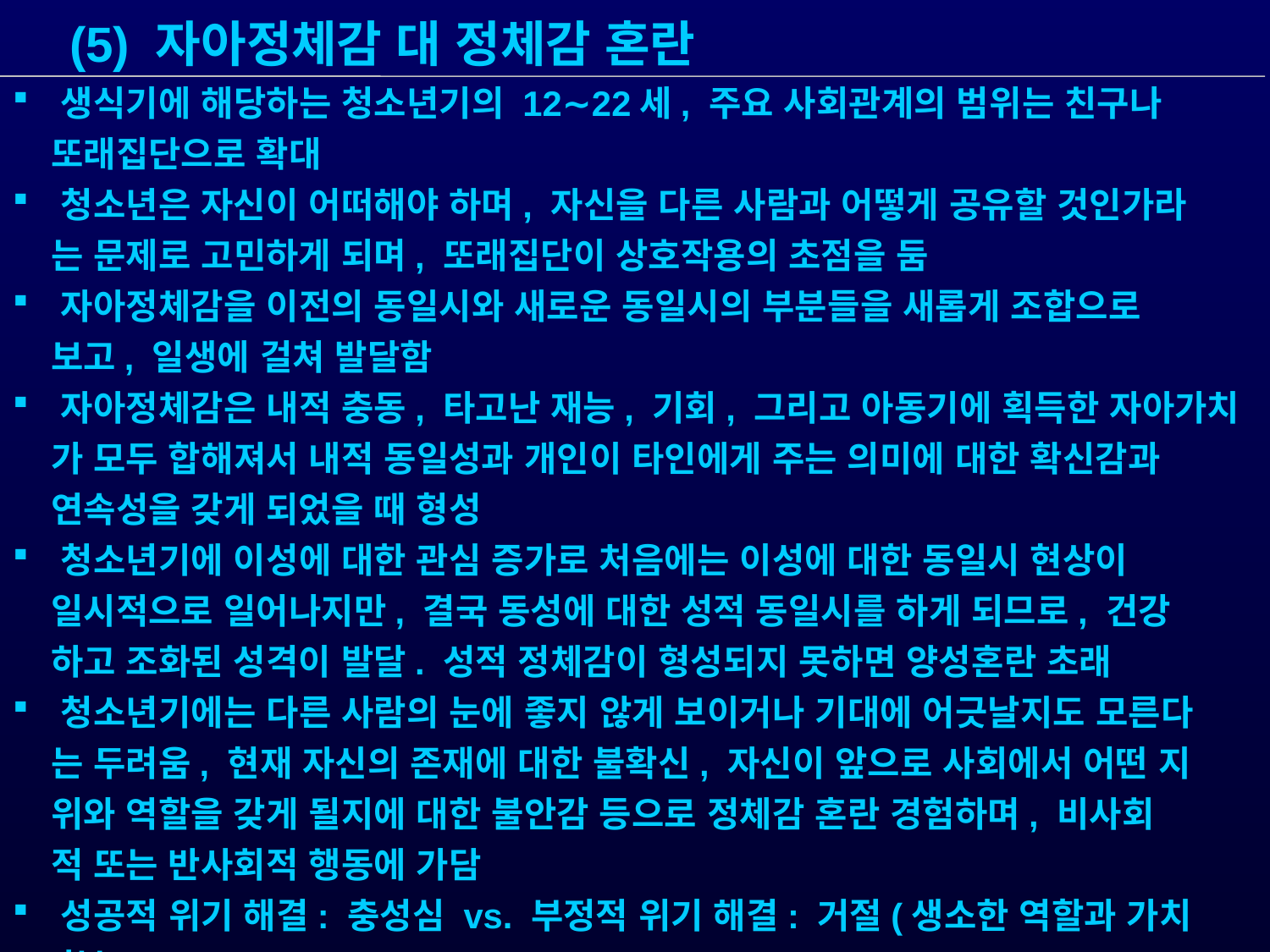

(5) 자아정체감 대 정체감 혼란
 생식기에 해당하는 청소년기의 12∼22세, 주요 사회관계의 범위는 친구나
   또래집단으로 확대
 청소년은 자신이 어떠해야 하며, 자신을 다른 사람과 어떻게 공유할 것인가라
   는 문제로 고민하게 되며, 또래집단이 상호작용의 초점을 둠
 자아정체감을 이전의 동일시와 새로운 동일시의 부분들을 새롭게 조합으로
   보고, 일생에 걸쳐 발달함
 자아정체감은 내적 충동, 타고난 재능, 기회, 그리고 아동기에 획득한 자아가치
   가 모두 합해져서 내적 동일성과 개인이 타인에게 주는 의미에 대한 확신감과
   연속성을 갖게 되었을 때 형성
 청소년기에 이성에 대한 관심 증가로 처음에는 이성에 대한 동일시 현상이
   일시적으로 일어나지만, 결국 동성에 대한 성적 동일시를 하게 되므로, 건강
   하고 조화된 성격이 발달. 성적 정체감이 형성되지 못하면 양성혼란 초래
 청소년기에는 다른 사람의 눈에 좋지 않게 보이거나 기대에 어긋날지도 모른다
   는 두려움, 현재 자신의 존재에 대한 불확신, 자신이 앞으로 사회에서 어떤 지
   위와 역할을 갖게 될지에 대한 불안감 등으로 정체감 혼란 경험하며, 비사회
   적 또는 반사회적 행동에 가담
 성공적 위기 해결: 충성심 vs. 부정적 위기 해결: 거절(생소한 역할과 가치 거부)